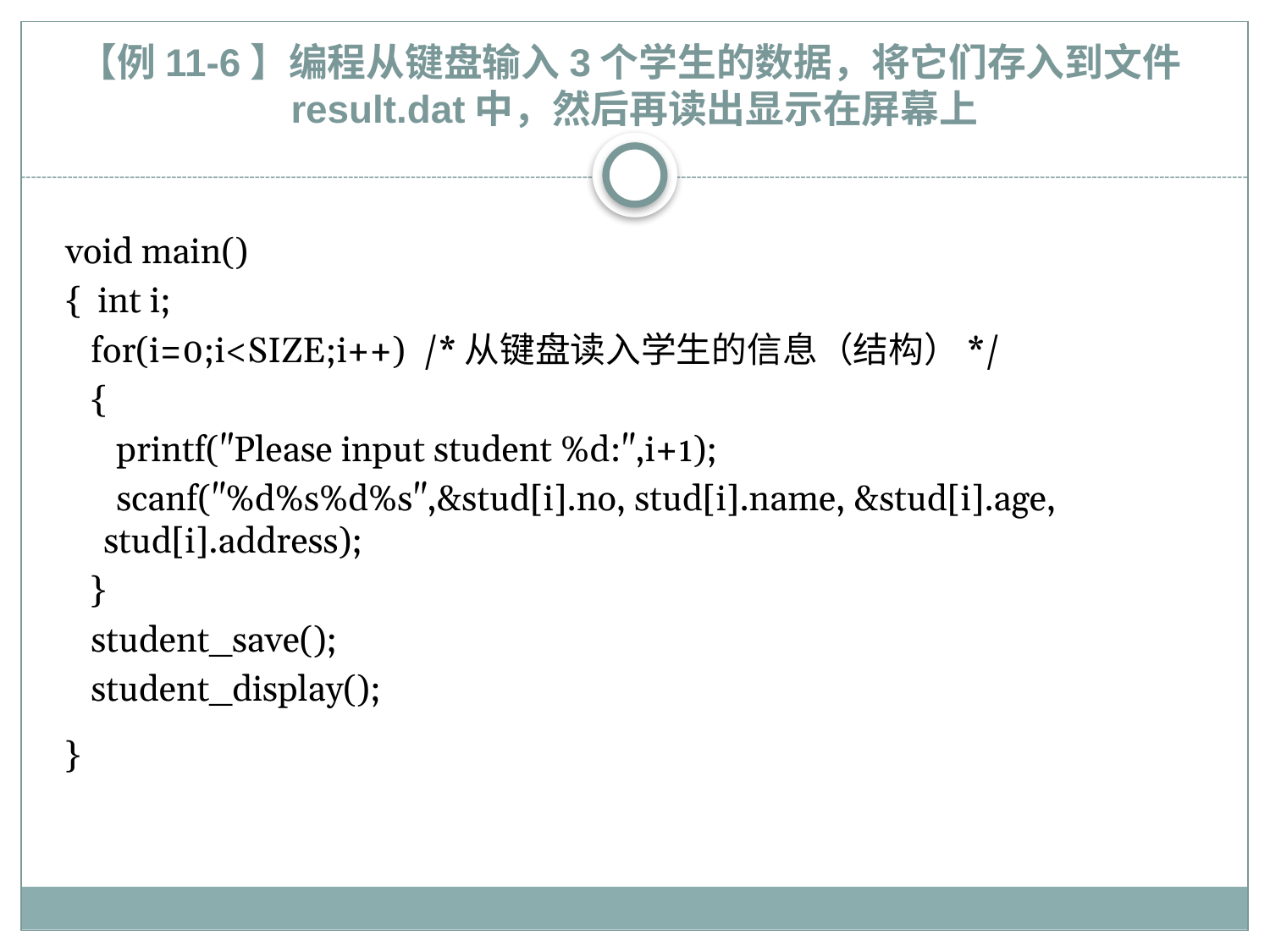

# 【例11-6】编程从键盘输入3个学生的数据，将它们存入到文件result.dat中，然后再读出显示在屏幕上
void main()
{  int i;
   for(i=0;i<SIZE;i++)  /*从键盘读入学生的信息（结构）*/
   {
      printf("Please input student %d:",i+1);
      scanf("%d%s%d%s",&stud[i].no, stud[i].name, &stud[i].age, stud[i].address);
   }
   student_save();
   student_display();
}